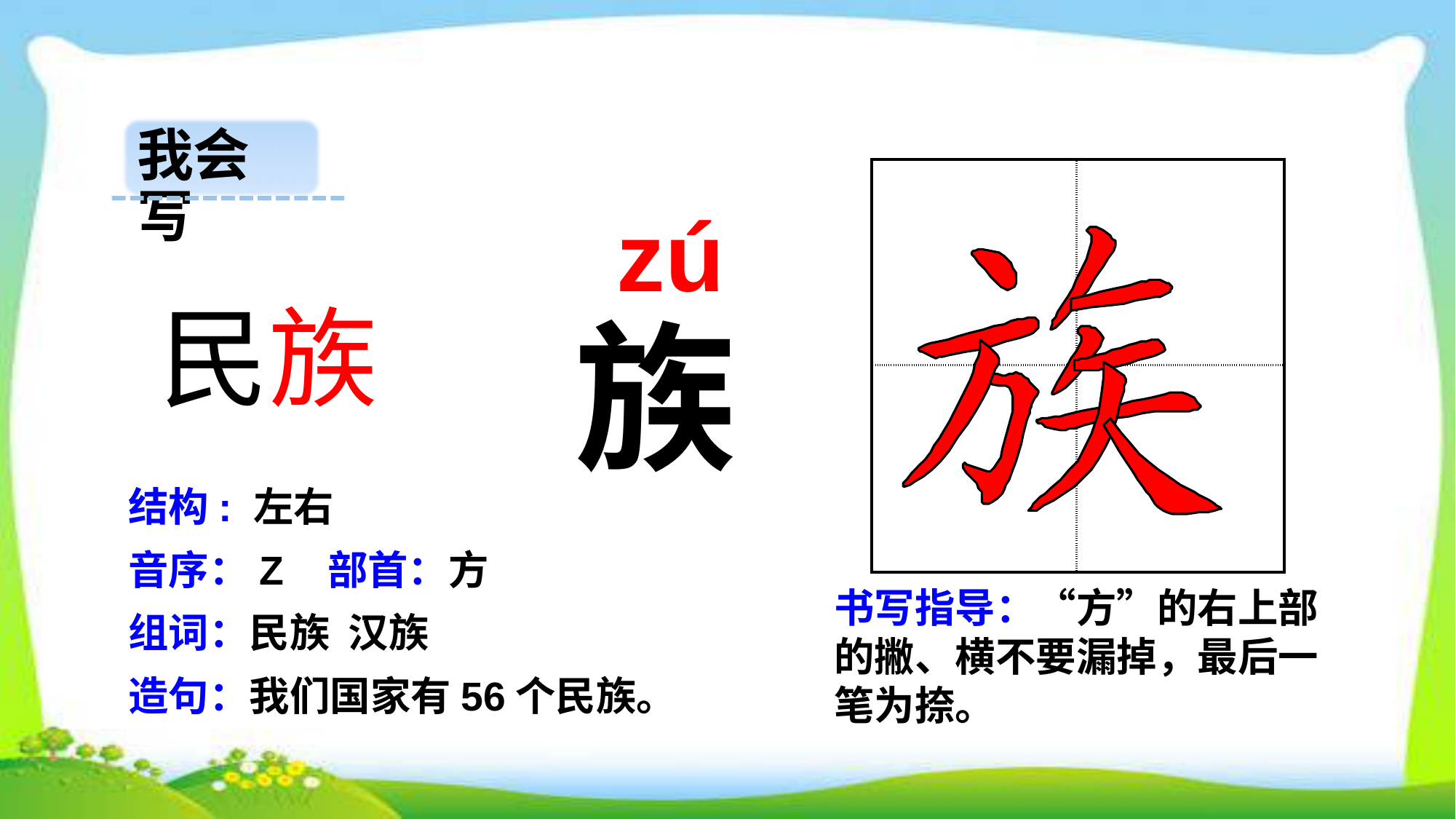

我会写

|  |  |
| --- | --- |
|  |  |
   zú

民族
族

结构: 左右
音序：Z   部首：方
书写指导：“方”的右上部的撇、横不要漏掉，最后一笔为捺。
组词：民族  汉族
造句：我们国家有56个民族。